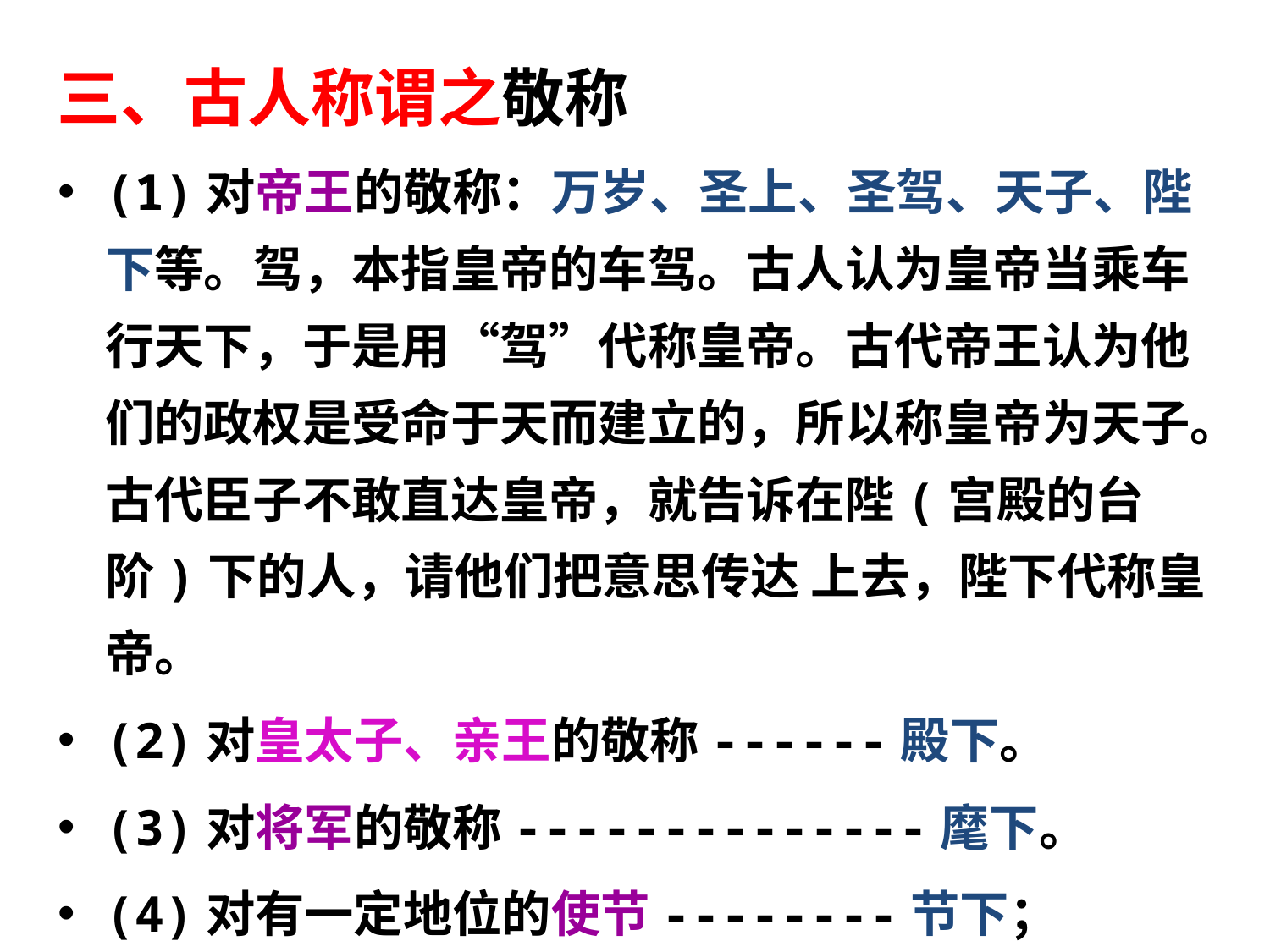

三、古人称谓之敬称
(1)对帝王的敬称：万岁、圣上、圣驾、天子、陛下等。驾，本指皇帝的车驾。古人认为皇帝当乘车行天下，于是用“驾”代称皇帝。古代帝王认为他们的政权是受命于天而建立的，所以称皇帝为天子。古代臣子不敢直达皇帝，就告诉在陛(宫殿的台阶)下的人，请他们把意思传达 上去，陛下代称皇帝。
(2)对皇太子、亲王的敬称------殿下。
(3)对将军的敬称--------------麾下。
(4)对有一定地位的使节--------节下；